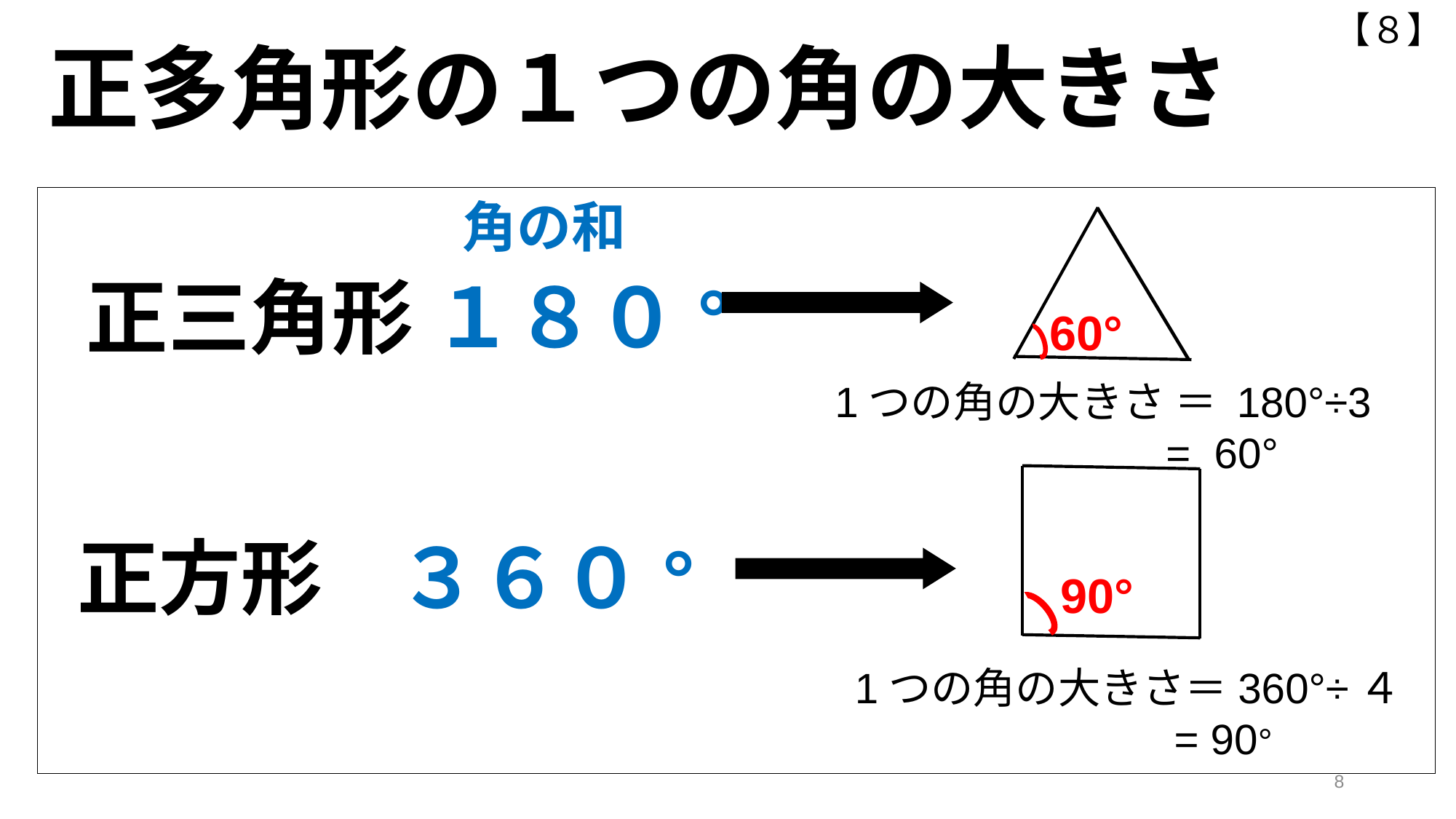

【８】
正多角形の１つの角の大きさ

 正三角形 １８０°

角の和

60°

1つの角の大きさ ＝ 180°÷3
                            =  60°

正方形    ３６０°
90°

1つの角の大きさ＝360°÷４
                           = 90°
8